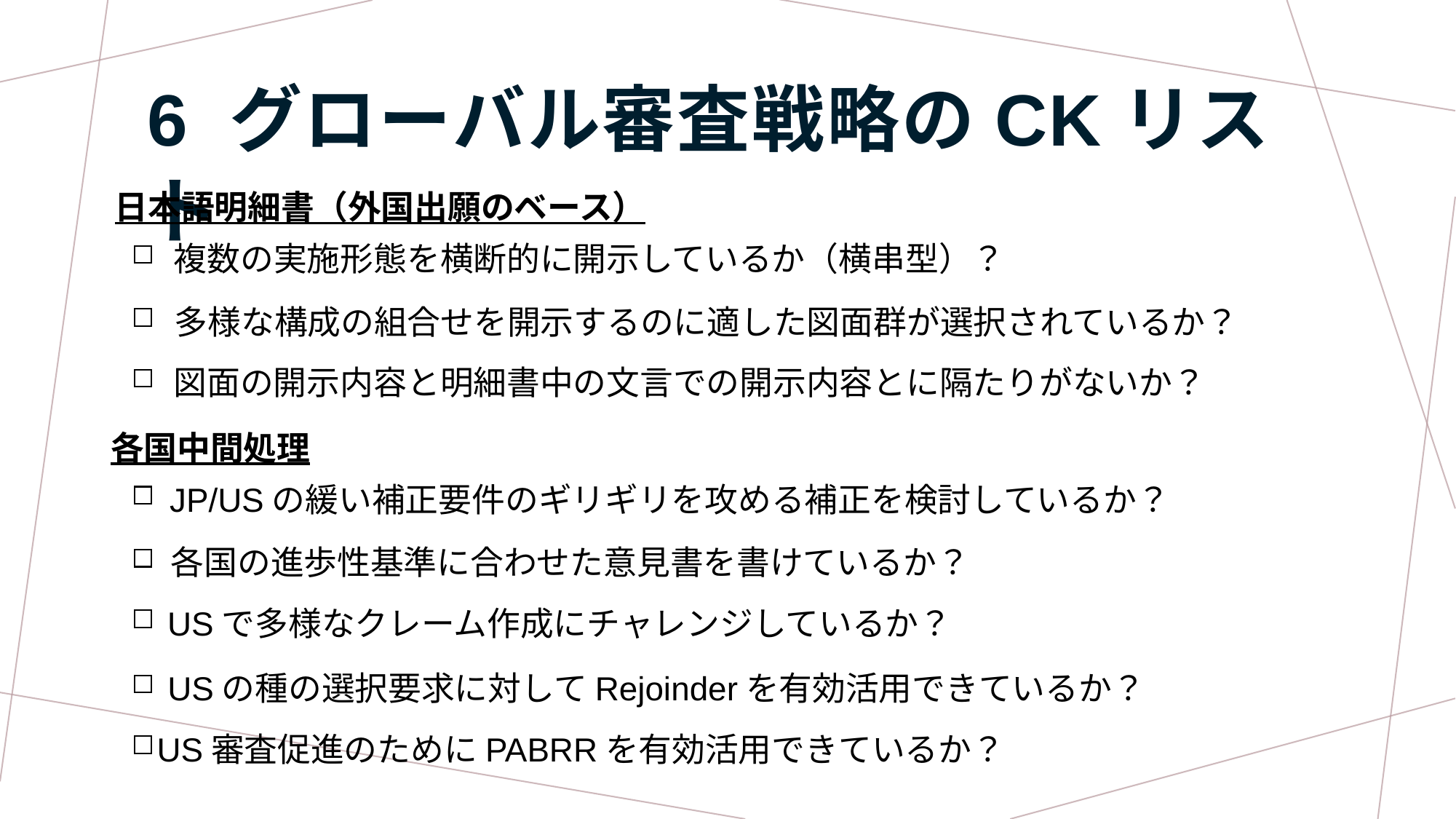

6 グローバル審査戦略のCKリスト
日本語明細書（外国出願のベース）
複数の実施形態を横断的に開示しているか（横串型）？

多様な構成の組合せを開示するのに適した図面群が選択されているか？

図面の開示内容と明細書中の文言での開示内容とに隔たりがないか？

各国中間処理
JP/USの緩い補正要件のギリギリを攻める補正を検討しているか？

各国の進歩性基準に合わせた意見書を書けているか？

USで多様なクレーム作成にチャレンジしているか？

USの種の選択要求に対してRejoinderを有効活用できているか？

US審査促進のためにPABRRを有効活用できているか？